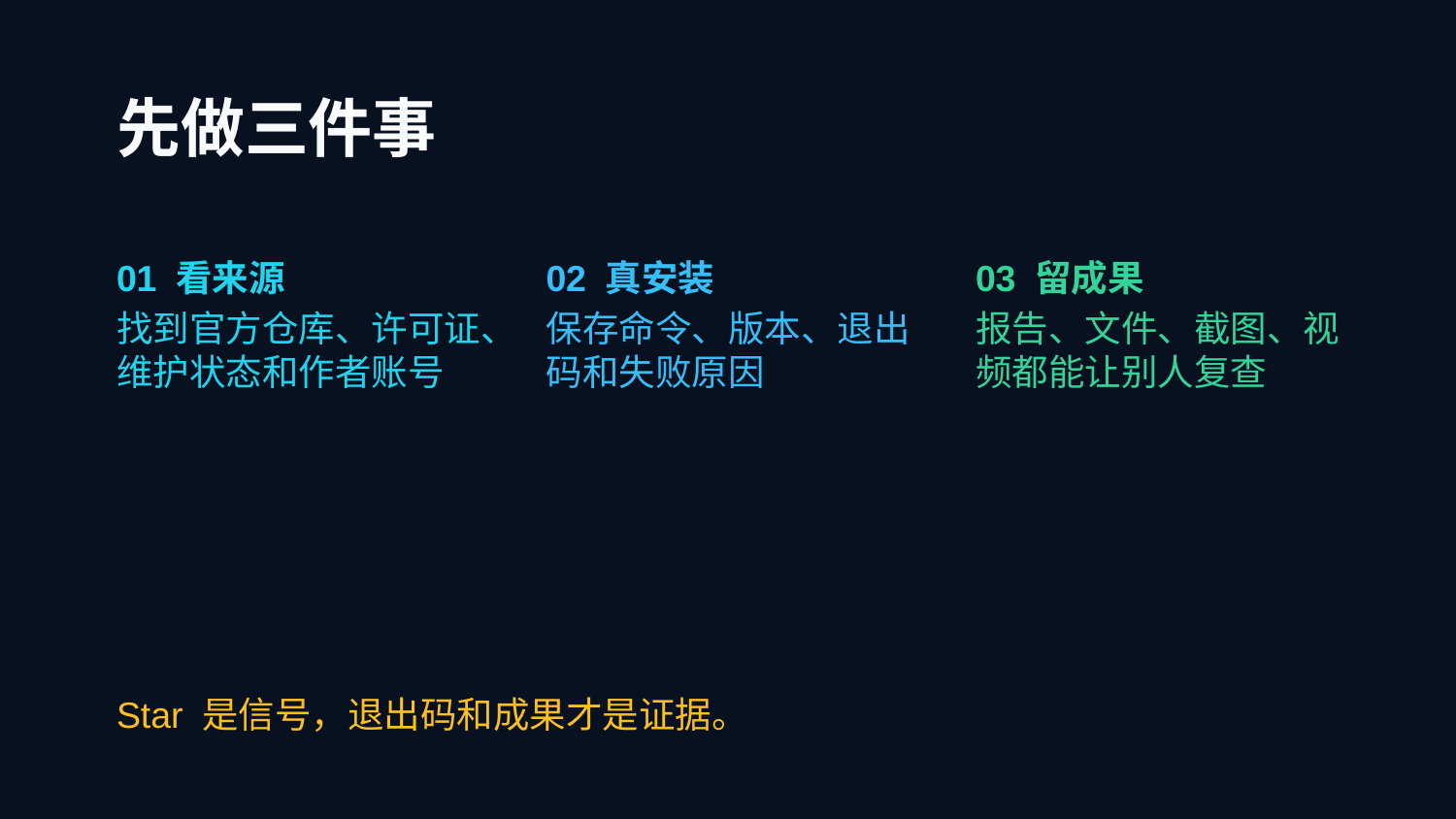

先做三件事
01 看来源
找到官方仓库、许可证、维护状态和作者账号
02 真安装
保存命令、版本、退出码和失败原因
03 留成果
报告、文件、截图、视频都能让别人复查
Star 是信号，退出码和成果才是证据。